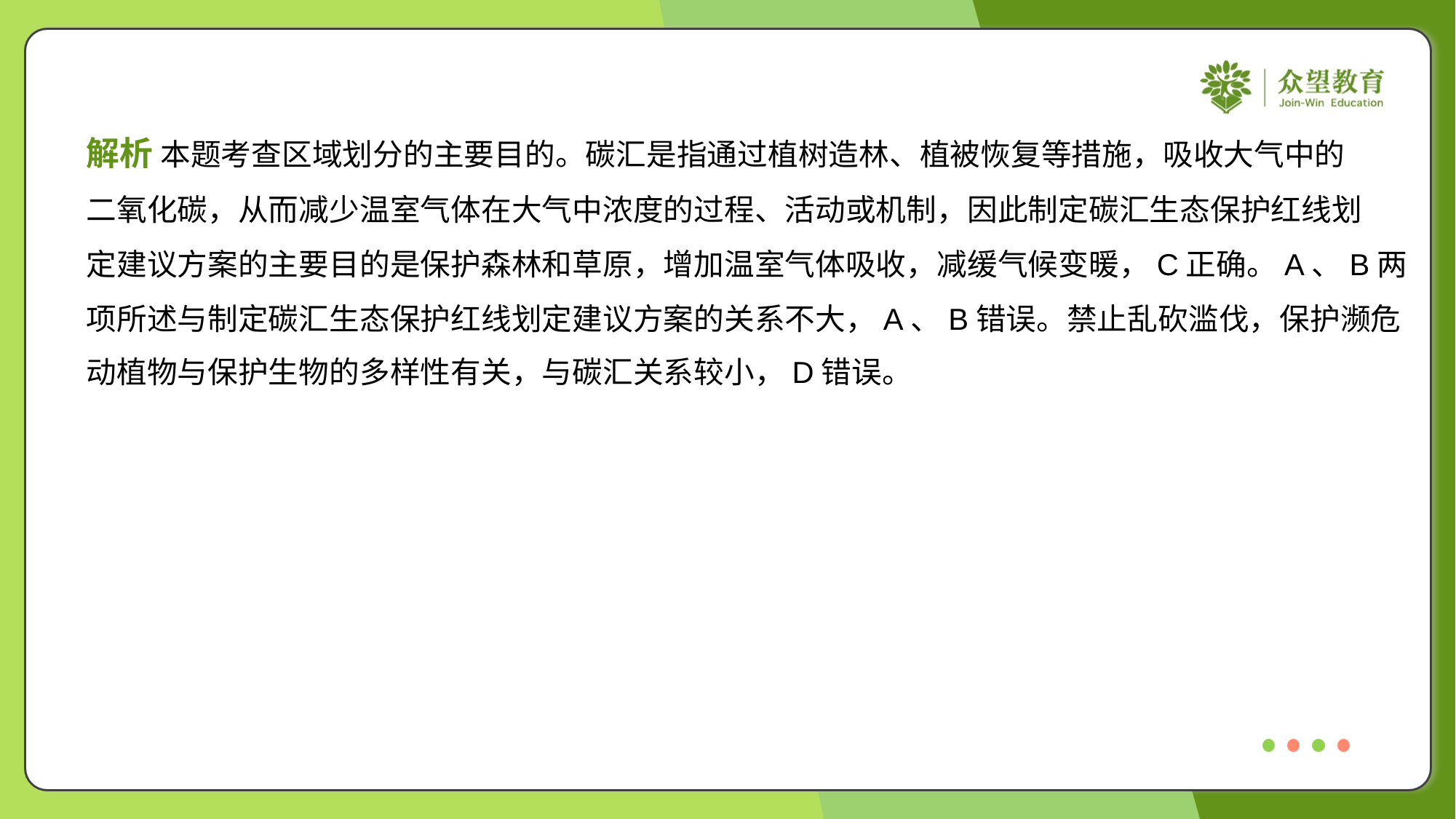

解析 本题考查区域划分的主要目的。碳汇是指通过植树造林、植被恢复等措施，吸收大气中的
二氧化碳，从而减少温室气体在大气中浓度的过程、活动或机制，因此制定碳汇生态保护红线划
定建议方案的主要目的是保护森林和草原，增加温室气体吸收，减缓气候变暖，C正确。A、B两
项所述与制定碳汇生态保护红线划定建议方案的关系不大，A、B错误。禁止乱砍滥伐，保护濒危
动植物与保护生物的多样性有关，与碳汇关系较小，D错误。